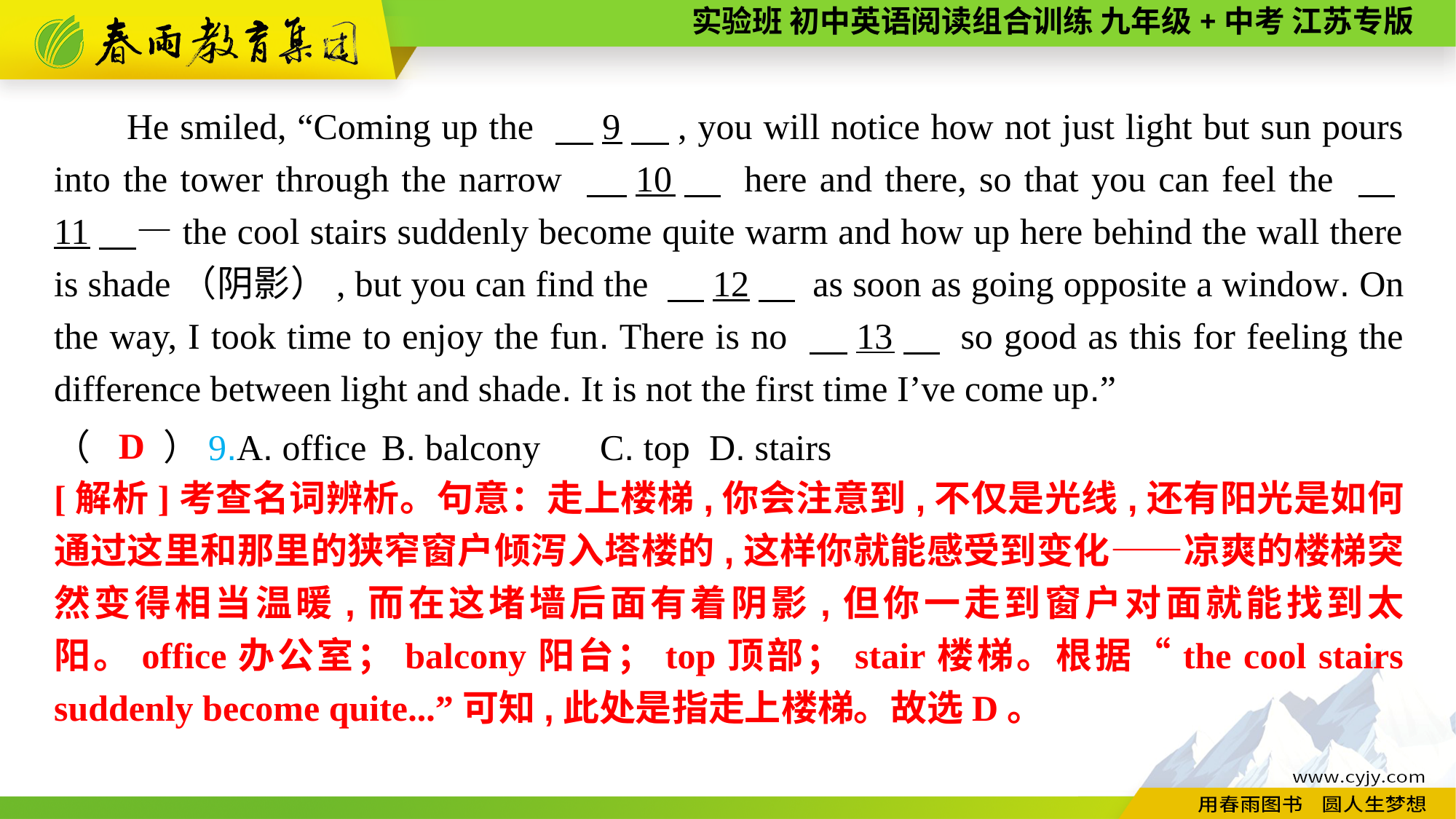

He smiled, “Coming up the 　9　, you will notice how not just light but sun pours into the tower through the narrow 　10　 here and there, so that you can feel the 　11　—the cool stairs suddenly become quite warm and how up here behind the wall there is shade（阴影）, but you can find the 　12　 as soon as going opposite a window. On the way, I took time to enjoy the fun. There is no 　13　 so good as this for feeling the difference between light and shade. It is not the first time I’ve come up.”
D
（　　）9.A. office	B. balcony	C. top	D. stairs
[解析]考查名词辨析。句意：走上楼梯,你会注意到,不仅是光线,还有阳光是如何通过这里和那里的狭窄窗户倾泻入塔楼的,这样你就能感受到变化——凉爽的楼梯突然变得相当温暖,而在这堵墙后面有着阴影,但你一走到窗户对面就能找到太阳。office办公室；balcony阳台；top顶部；stair楼梯。根据“the cool stairs suddenly become quite...”可知,此处是指走上楼梯。故选D。